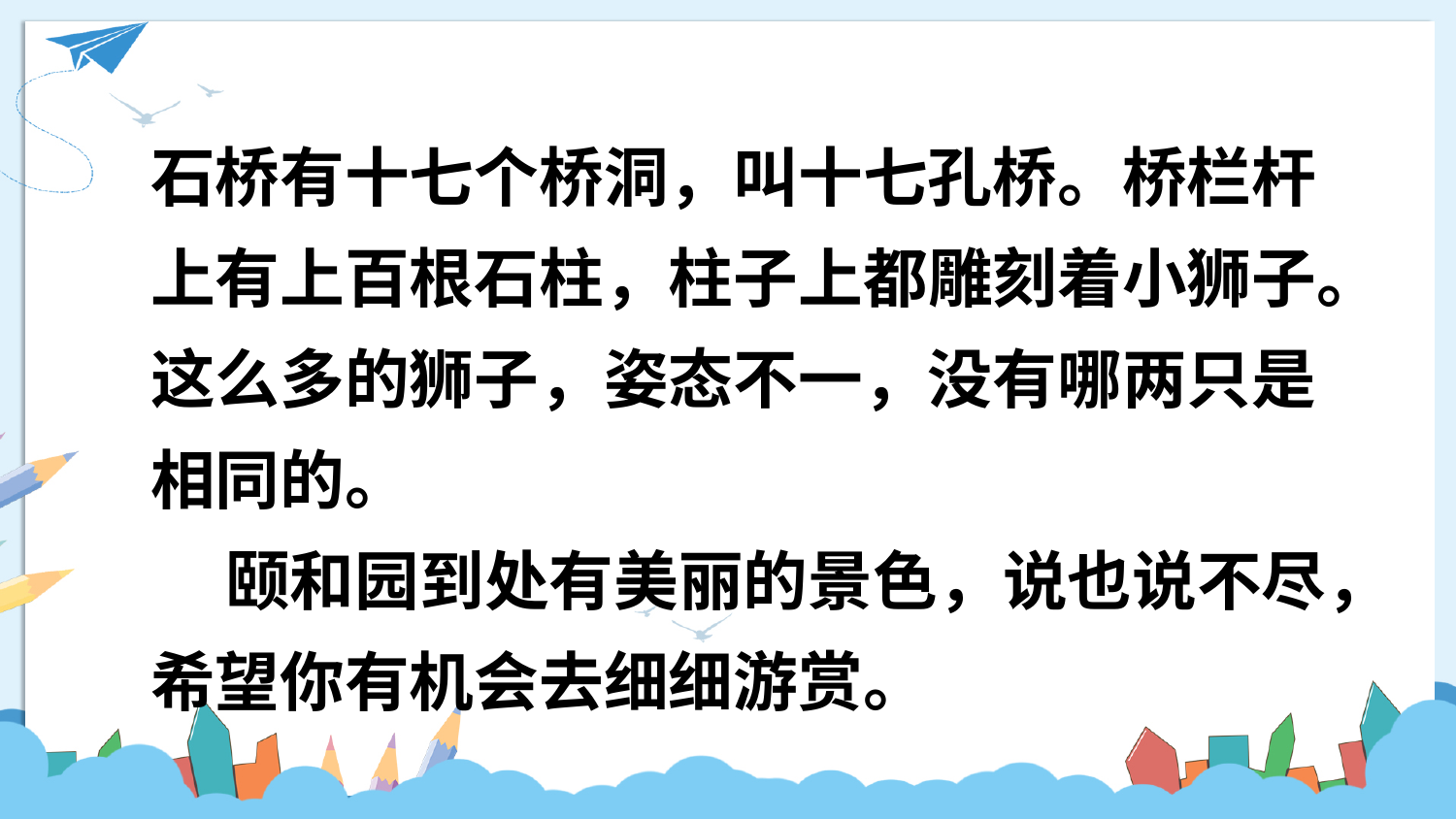

石桥有十七个桥洞，叫十七孔桥。桥栏杆上有上百根石柱，柱子上都雕刻着小狮子。这么多的狮子，姿态不一，没有哪两只是相同的。
    颐和园到处有美丽的景色，说也说不尽，希望你有机会去细细游赏。